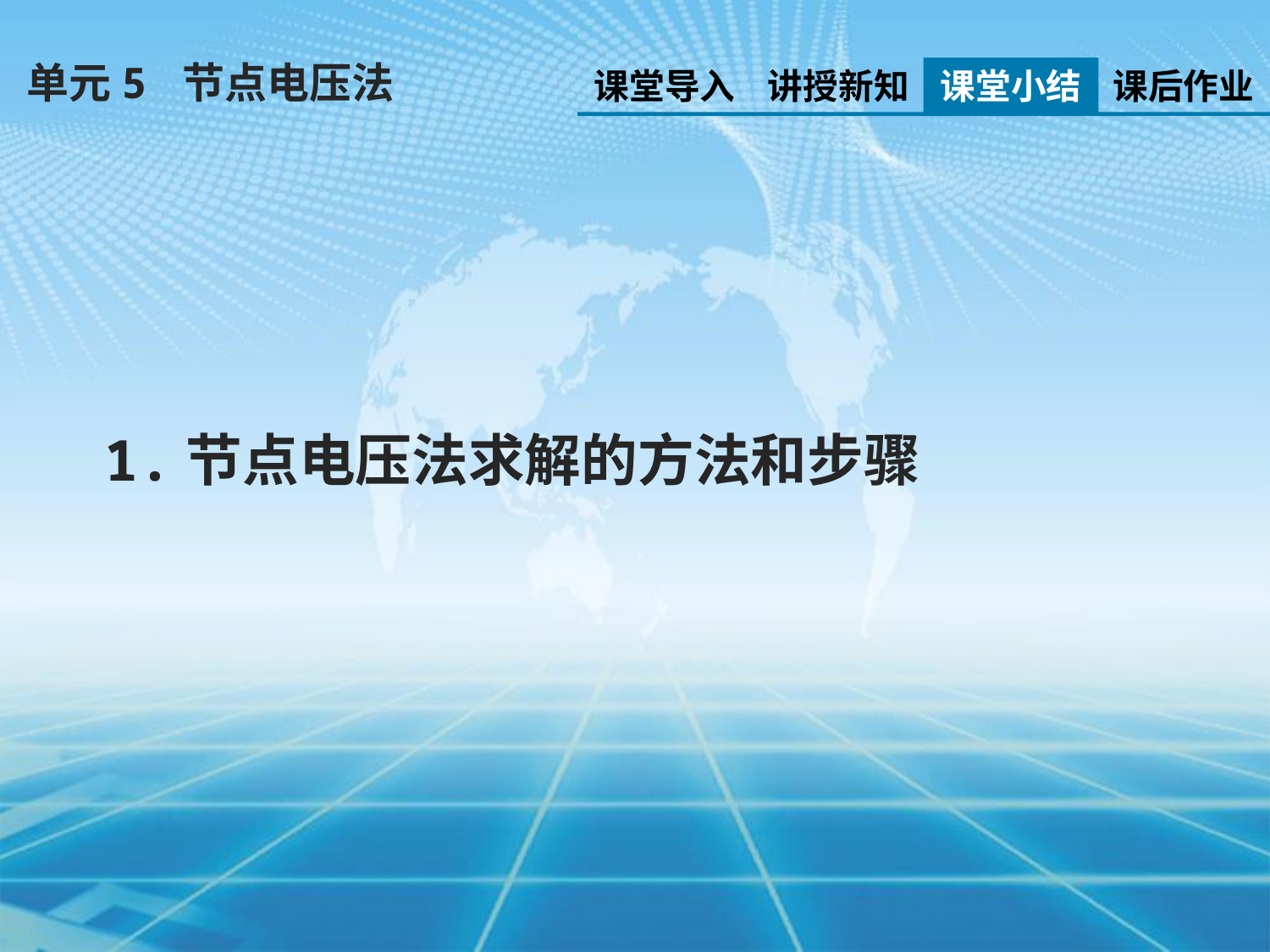

单元5 节点电压法
课堂导入
讲授新知
课堂小结
课后作业
1.节点电压法求解的方法和步骤